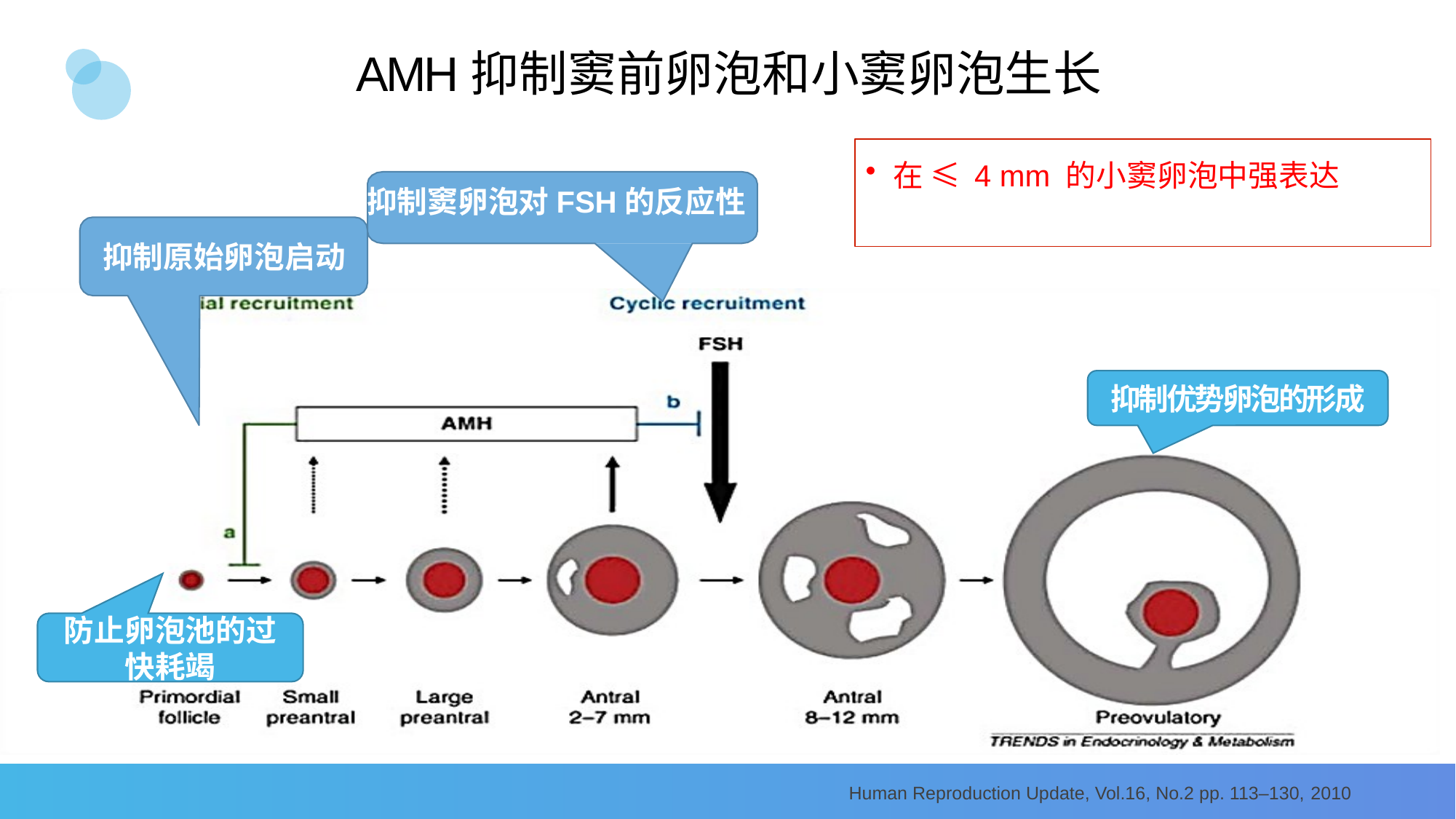

# AMH抑制窦前卵泡和小窦卵泡生长
在 ≤ 4 mm 的小窦卵泡中强表达

抑制窦卵泡对FSH的反应性

抑制原始卵泡启动

抑制优势卵泡的形成
防止卵泡池的过快耗竭
Human Reproduction Update, Vol.16, No.2 pp. 113–130, 2010